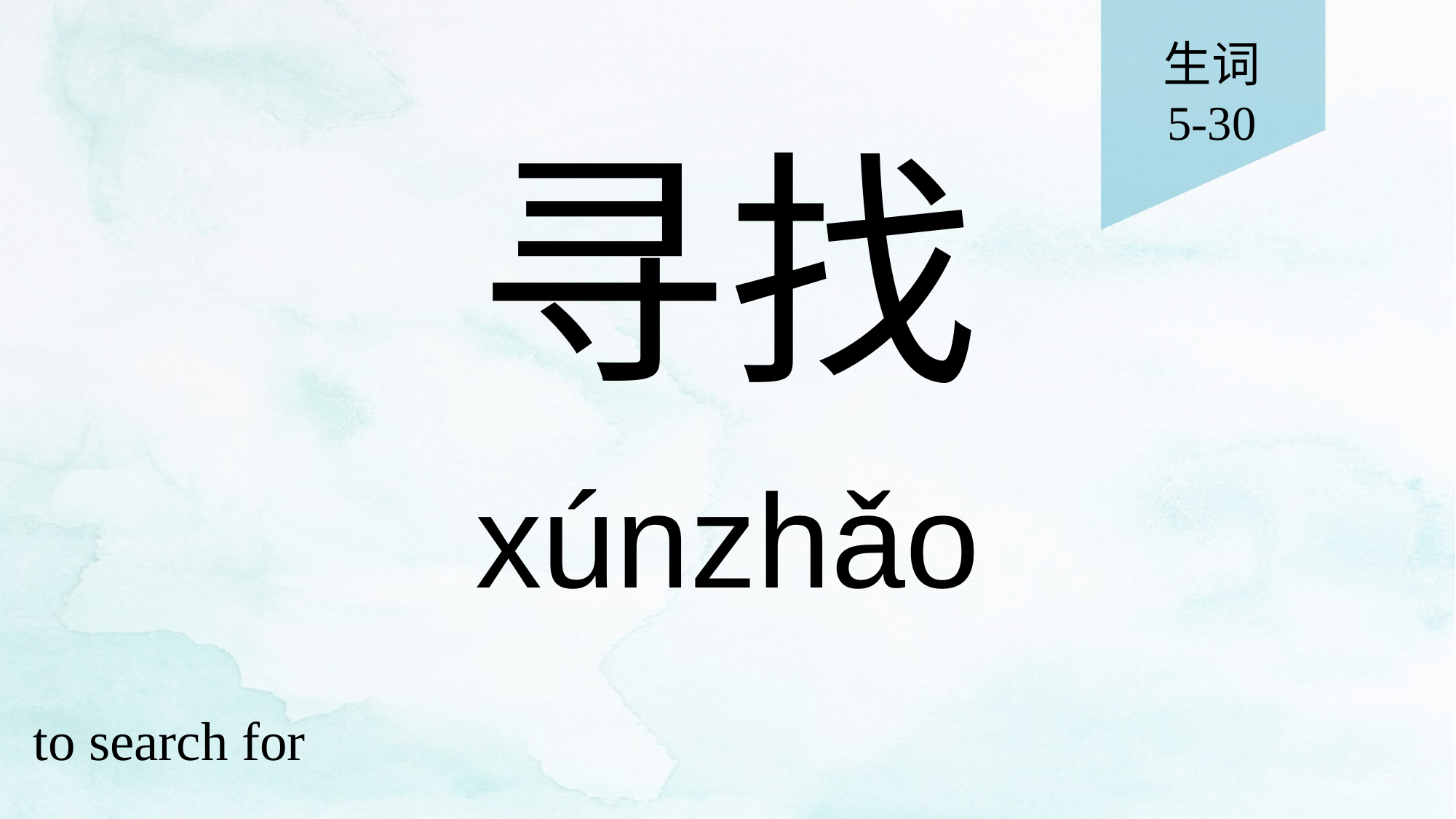

生词
5-30
# 寻找
xúnzhǎo
to search for